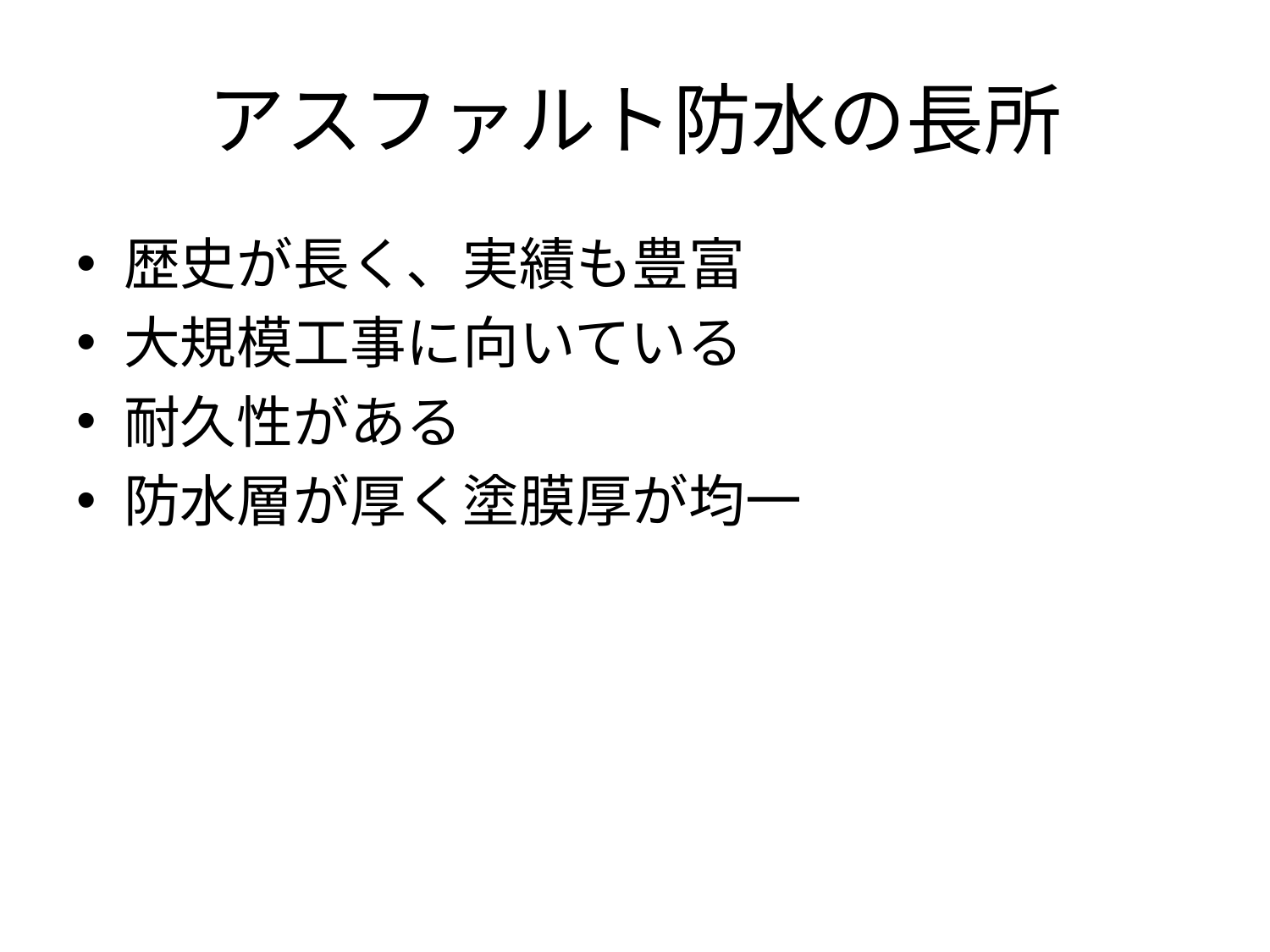

# アスファルト防水の長所
歴史が長く、実績も豊富
大規模工事に向いている
耐久性がある
防水層が厚く塗膜厚が均一